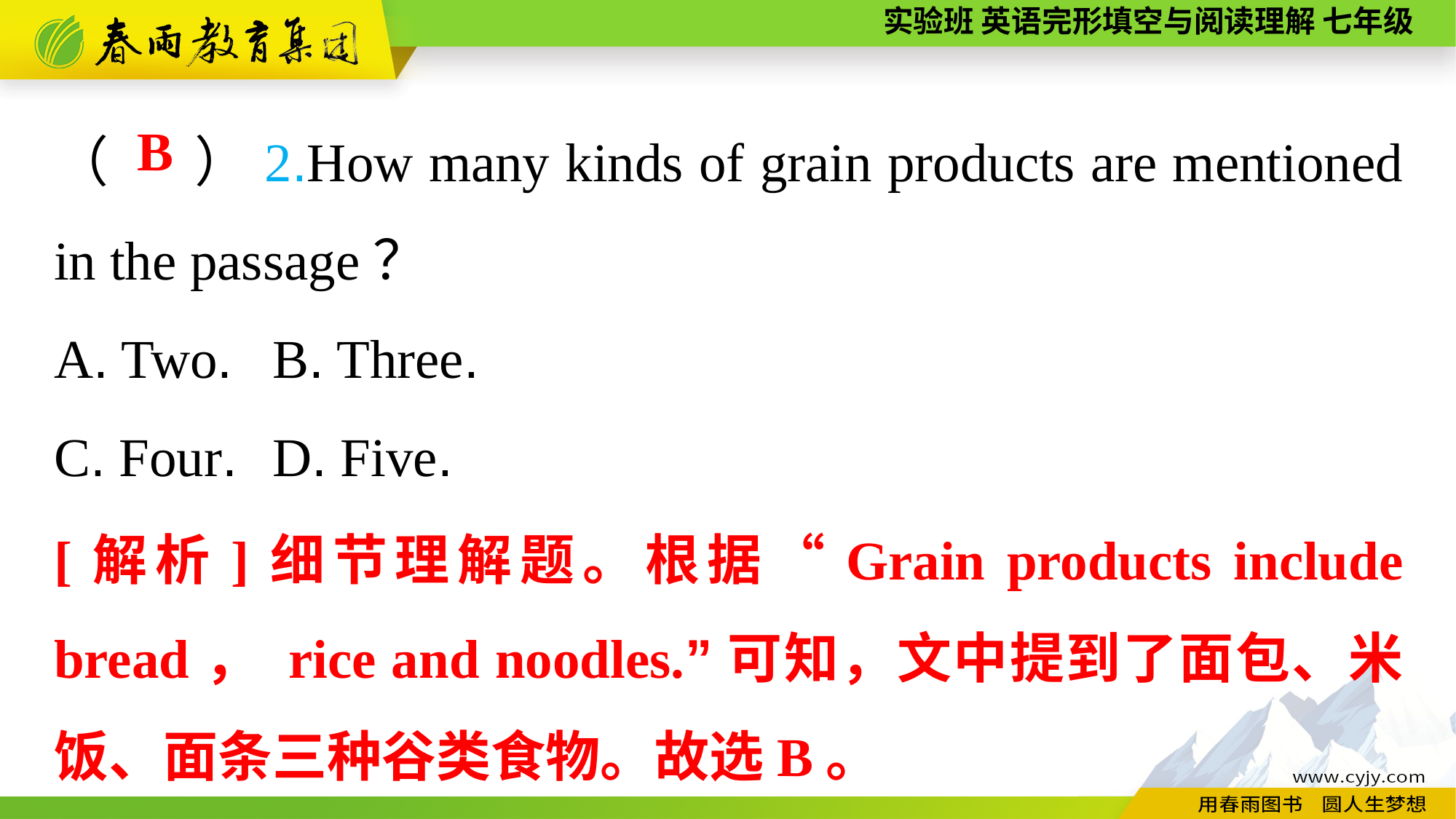

（  　）2.How many kinds of grain products are mentioned in the passage？
A. Two.	B. Three.
C. Four.	D. Five.
B
[解析]细节理解题。根据“Grain products include bread， rice and noodles.”可知，文中提到了面包、米饭、面条三种谷类食物。故选B。